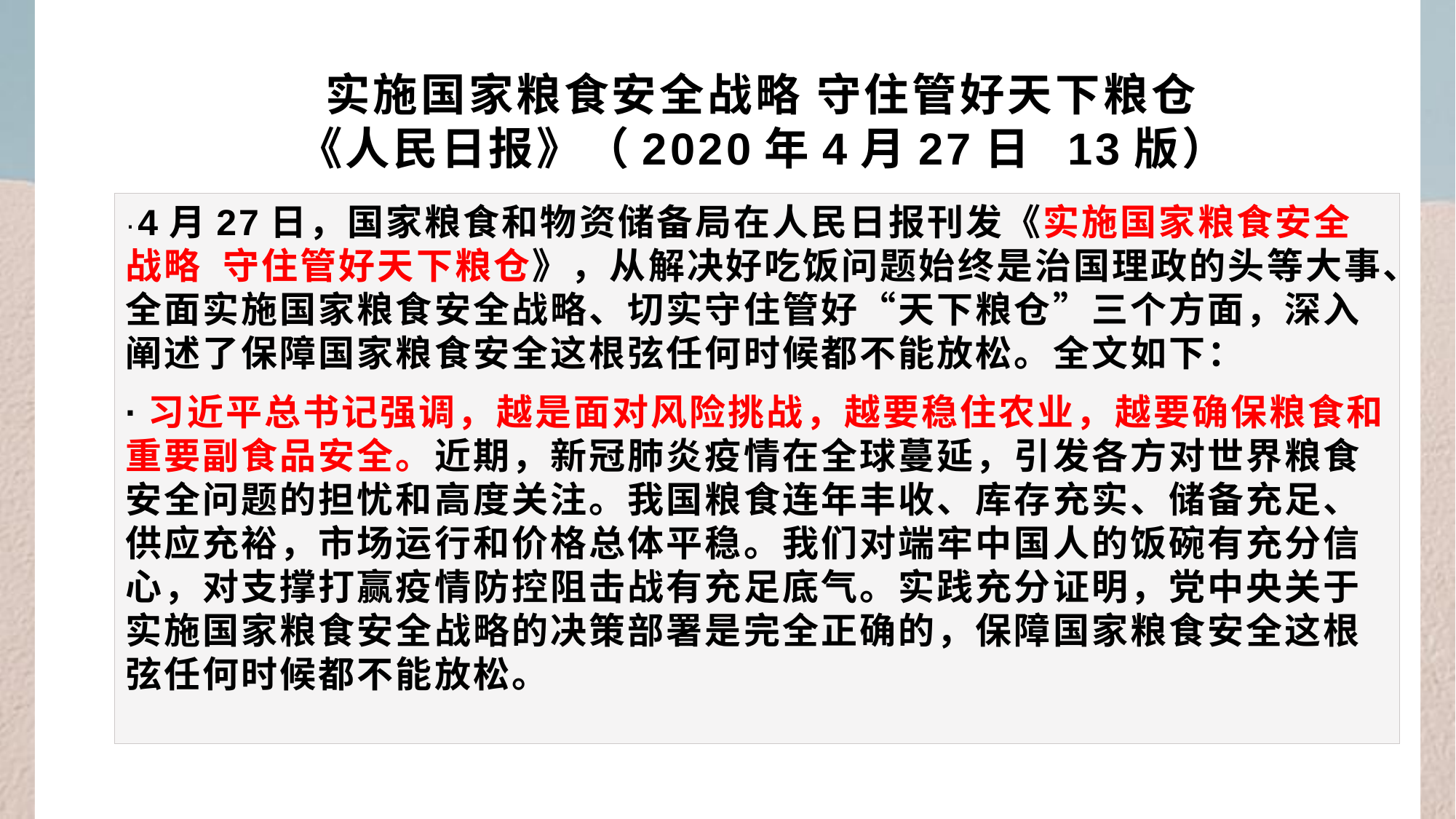

# 实施国家粮食安全战略 守住管好天下粮仓 《人民日报》（2020年4月27日 13版）
·4月27日，国家粮食和物资储备局在人民日报刊发《实施国家粮食安全战略 守住管好天下粮仓》，从解决好吃饭问题始终是治国理政的头等大事、全面实施国家粮食安全战略、切实守住管好“天下粮仓”三个方面，深入阐述了保障国家粮食安全这根弦任何时候都不能放松。全文如下：
·习近平总书记强调，越是面对风险挑战，越要稳住农业，越要确保粮食和重要副食品安全。近期，新冠肺炎疫情在全球蔓延，引发各方对世界粮食安全问题的担忧和高度关注。我国粮食连年丰收、库存充实、储备充足、供应充裕，市场运行和价格总体平稳。我们对端牢中国人的饭碗有充分信心，对支撑打赢疫情防控阻击战有充足底气。实践充分证明，党中央关于实施国家粮食安全战略的决策部署是完全正确的，保障国家粮食安全这根弦任何时候都不能放松。